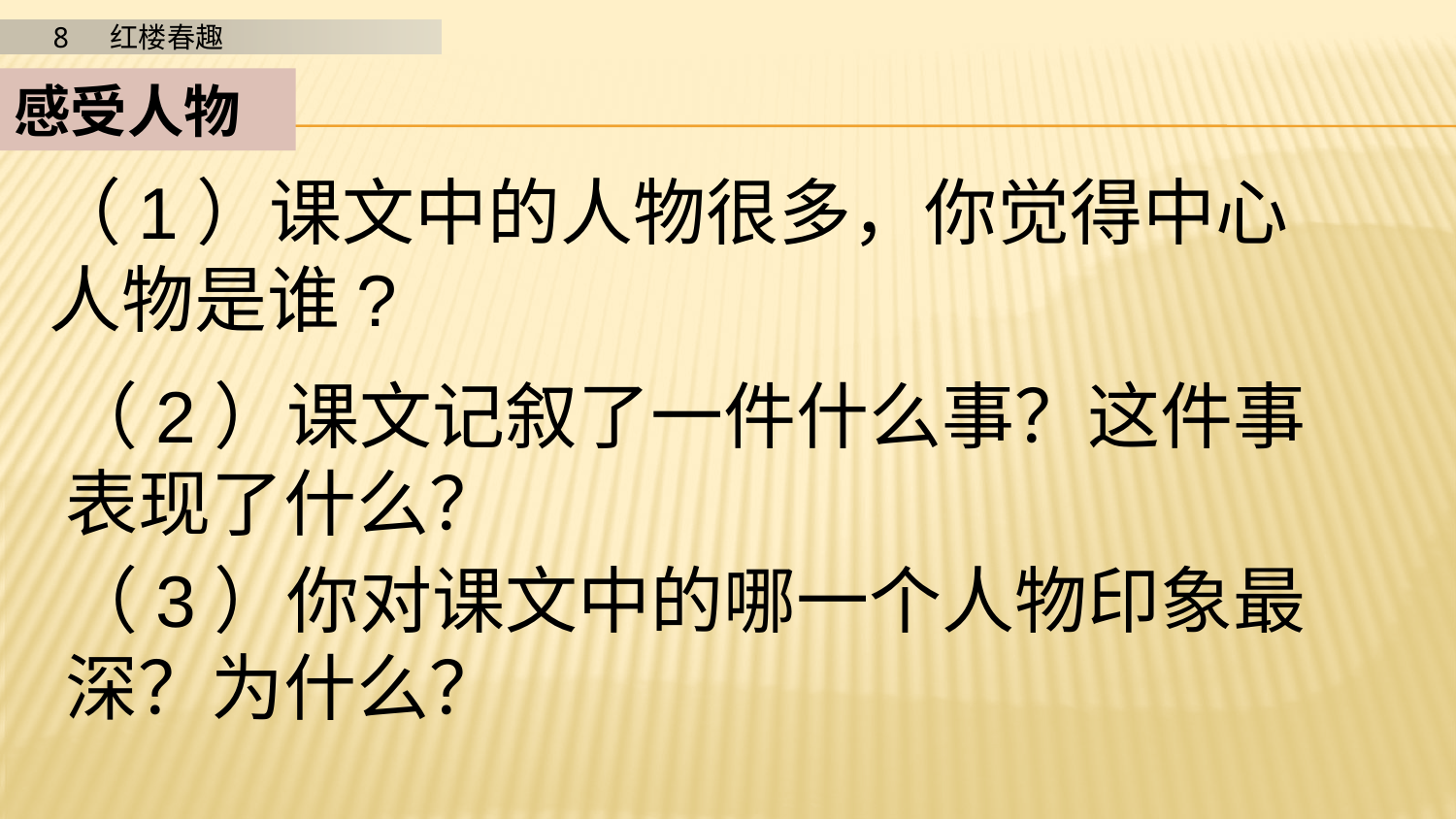

感受人物
（1）课文中的人物很多，你觉得中心人物是谁?
（2）课文记叙了一件什么事？这件事表现了什么？
（3）你对课文中的哪一个人物印象最深？为什么？